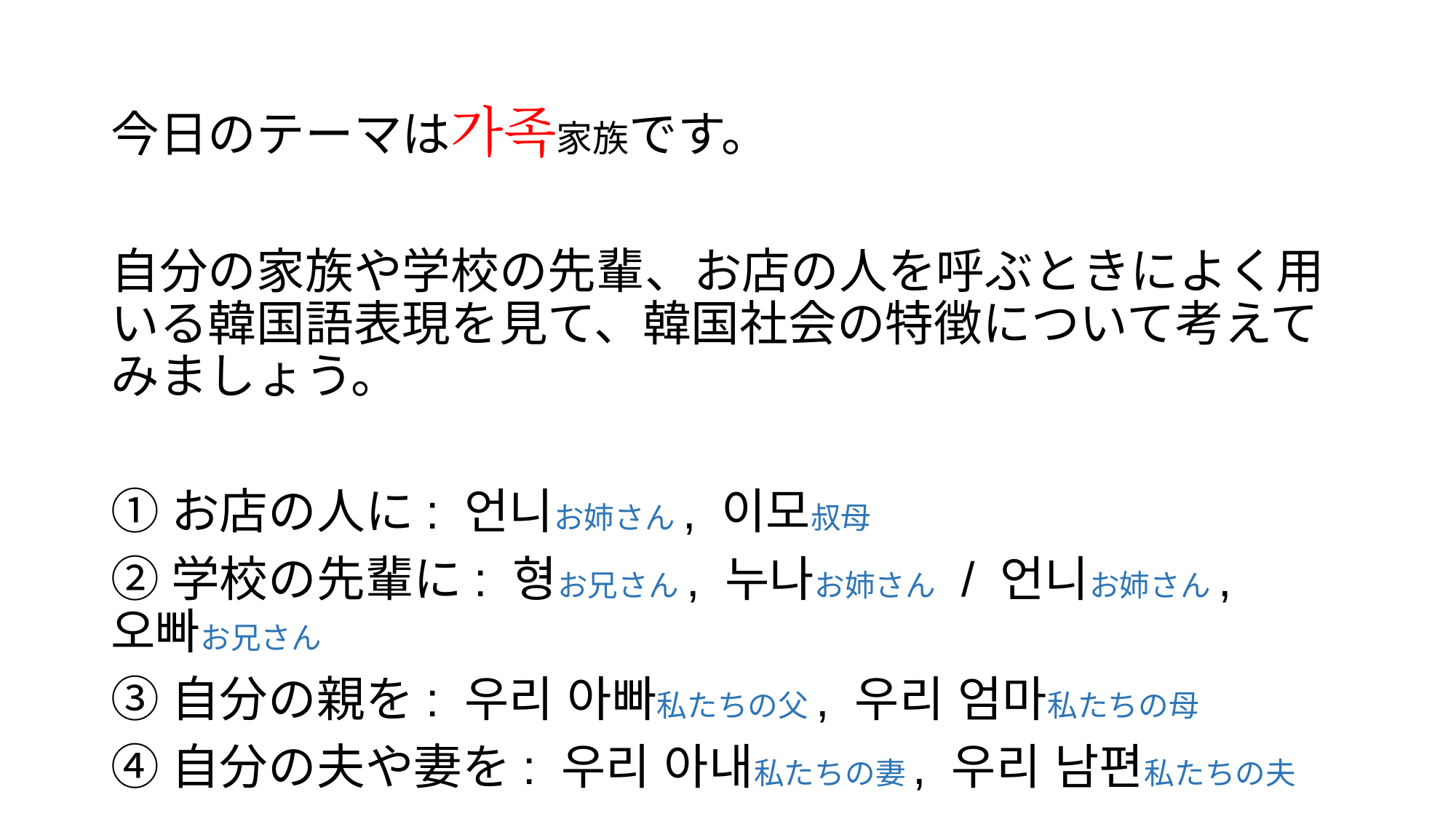

#
今日のテーマは가족家族です。

自分の家族や学校の先輩、お店の人を呼ぶときによく用いる韓国語表現を見て、韓国社会の特徴について考えてみましょう。

①お店の人に: 언니お姉さん, 이모叔母
②学校の先輩に: 형お兄さん, 누나お姉さん / 언니お姉さん, 오빠お兄さん
③自分の親を: 우리 아빠私たちの父, 우리 엄마私たちの母
④自分の夫や妻を: 우리 아내私たちの妻, 우리 남편私たちの夫